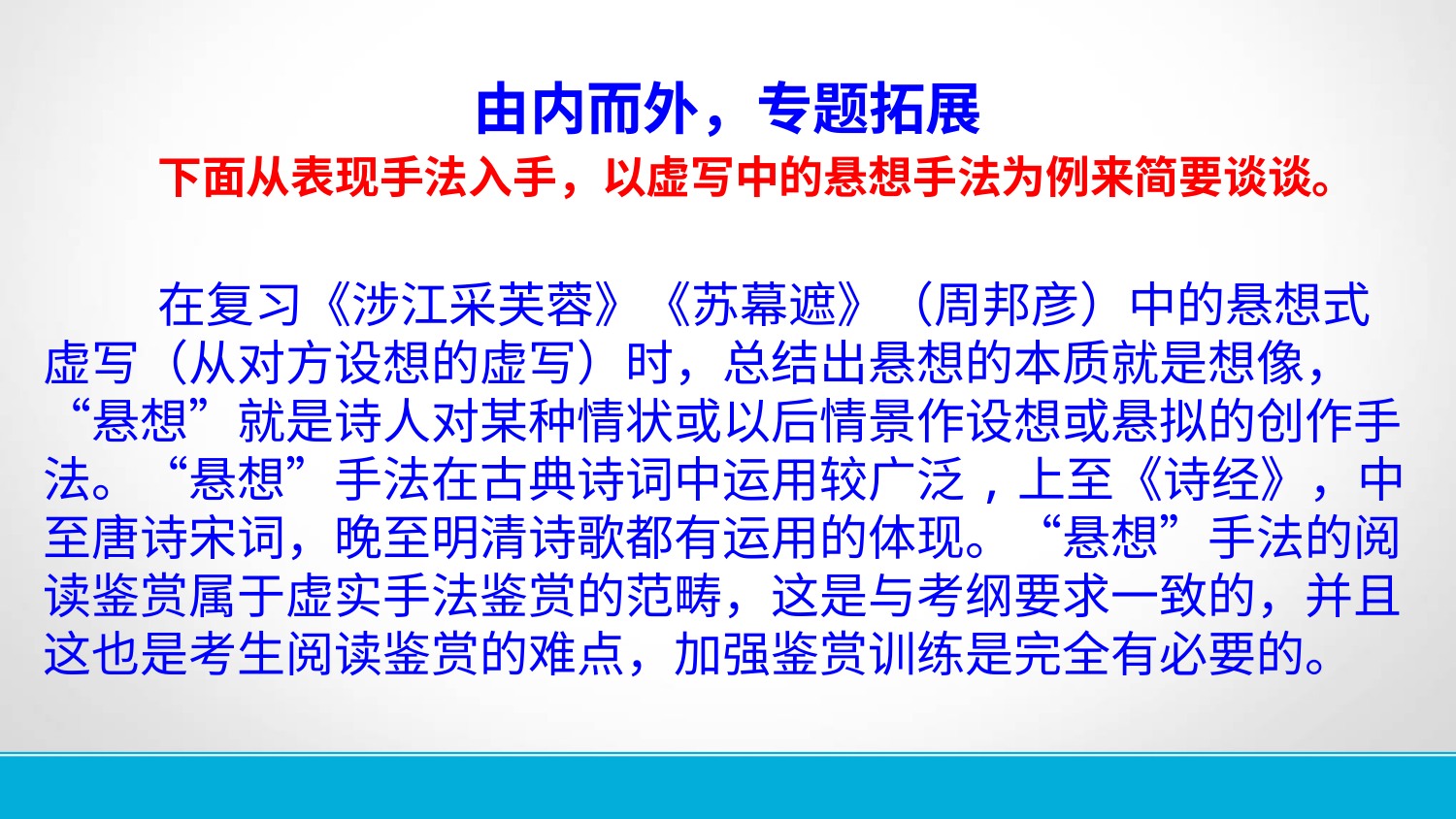

由内而外，专题拓展
下面从表现手法入手，以虚写中的悬想手法为例来简要谈谈。

在复习《涉江采芙蓉》《苏幕遮》（周邦彦）中的悬想式虚写（从对方设想的虚写）时，总结出悬想的本质就是想像，“悬想”就是诗人对某种情状或以后情景作设想或悬拟的创作手法。“悬想”手法在古典诗词中运用较广泛,上至《诗经》，中至唐诗宋词，晚至明清诗歌都有运用的体现。“悬想”手法的阅读鉴赏属于虚实手法鉴赏的范畴，这是与考纲要求一致的，并且这也是考生阅读鉴赏的难点，加强鉴赏训练是完全有必要的。